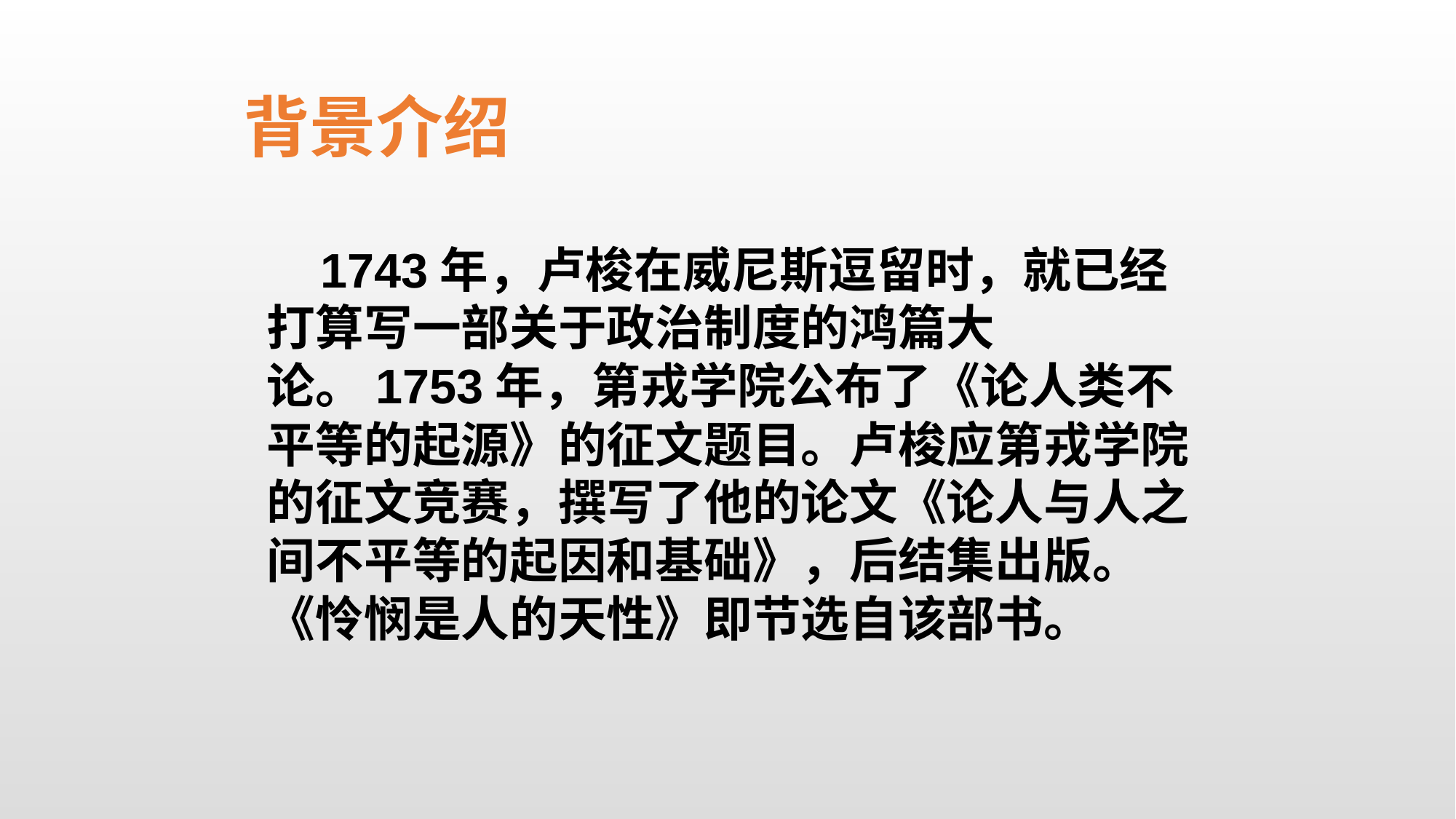

背景介绍
    1743年，卢梭在威尼斯逗留时，就已经打算写一部关于政治制度的鸿篇大论。1753年，第戎学院公布了《论人类不平等的起源》的征文题目。卢梭应第戎学院的征文竞赛，撰写了他的论文《论人与人之间不平等的起因和基础》，后结集出版。《怜悯是人的天性》即节选自该部书。